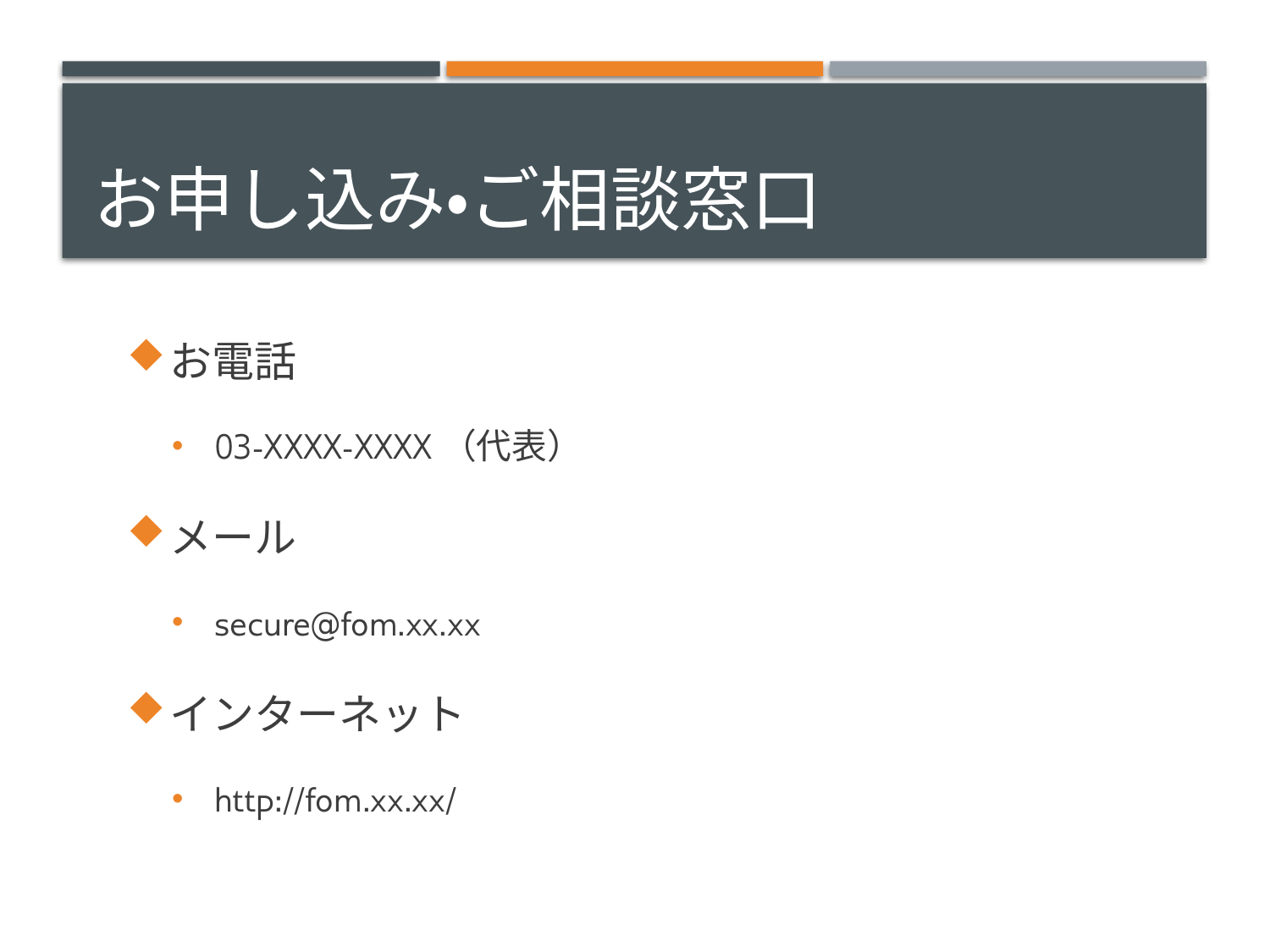

# お申し込み・ご相談窓口
お電話
03-XXXX-XXXX（代表）
メール
secure@fom.xx.xx
インターネット
http://fom.xx.xx/